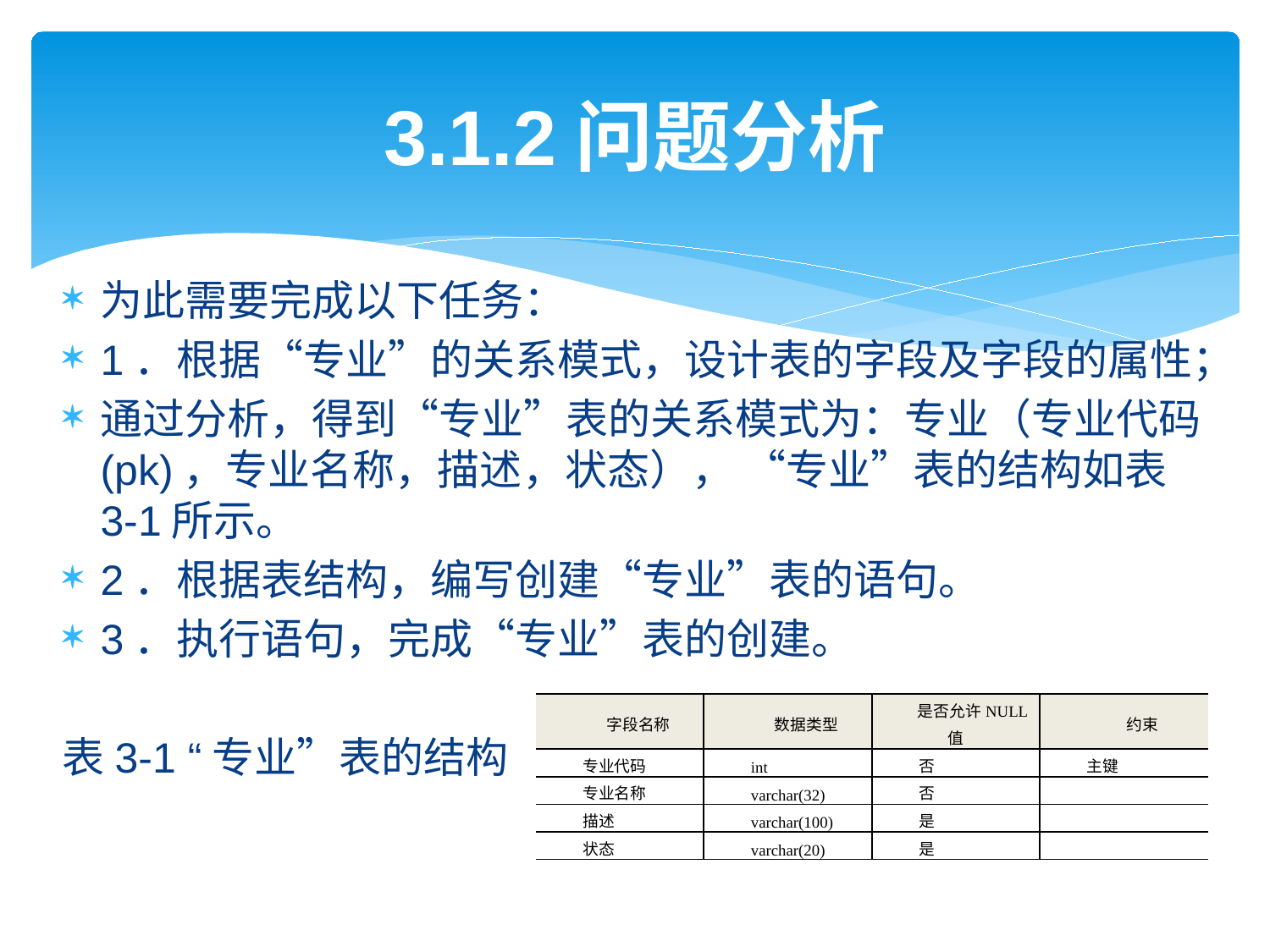

# 3.1.2问题分析
为此需要完成以下任务：
1．根据“专业”的关系模式，设计表的字段及字段的属性；
通过分析，得到“专业”表的关系模式为：专业（专业代码(pk)，专业名称，描述，状态）， “专业”表的结构如表3-1所示。
2．根据表结构，编写创建“专业”表的语句。
3．执行语句，完成“专业”表的创建。

表3-1 “专业”表的结构

| 字段名称 | 数据类型 | 是否允许NULL值 | 约束 |
| --- | --- | --- | --- |
| 专业代码 | int | 否 | 主键 |
| 专业名称 | varchar(32) | 否 |  |
| 描述 | varchar(100) | 是 |  |
| 状态 | varchar(20) | 是 |  |